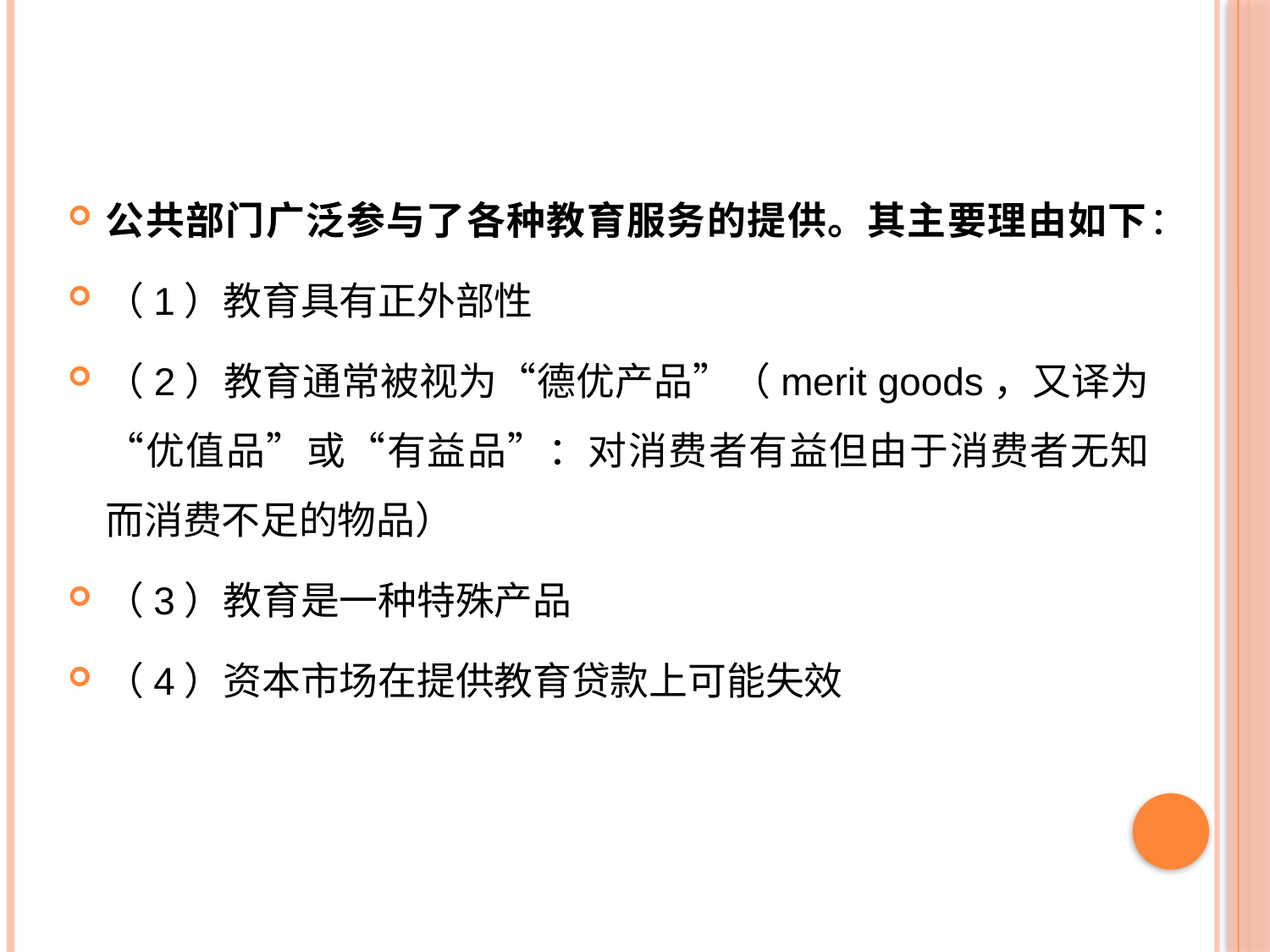

公共部门广泛参与了各种教育服务的提供。其主要理由如下：
（1）教育具有正外部性
（2）教育通常被视为“德优产品”（merit goods，又译为“优值品”或“有益品”：对消费者有益但由于消费者无知而消费不足的物品）
（3）教育是一种特殊产品
（4）资本市场在提供教育贷款上可能失效